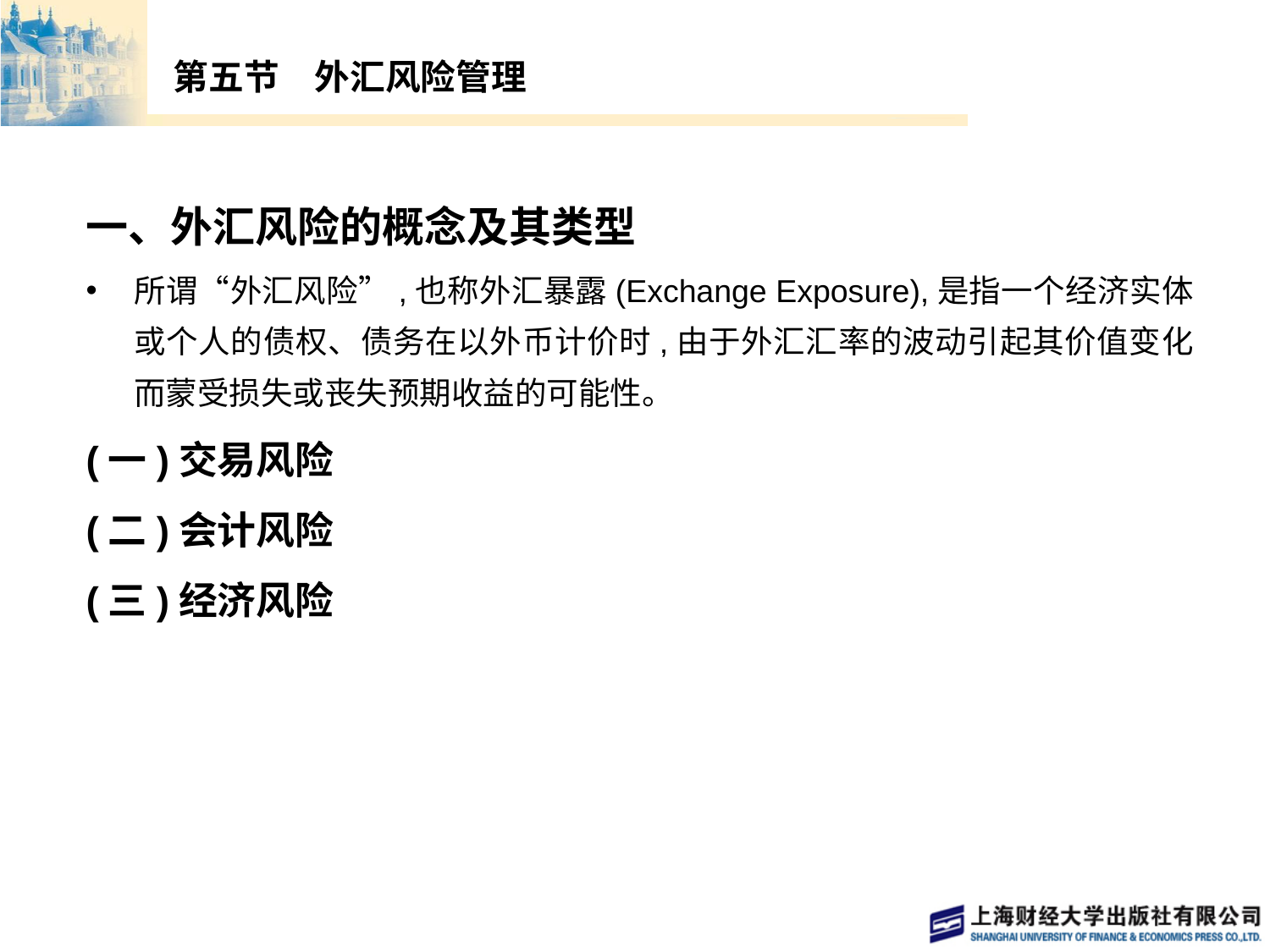

# 第五节　外汇风险管理
一、外汇风险的概念及其类型
所谓“外汇风险”,也称外汇暴露(Exchange Exposure),是指一个经济实体或个人的债权、债务在以外币计价时,由于外汇汇率的波动引起其价值变化而蒙受损失或丧失预期收益的可能性。
(一)交易风险
(二)会计风险
(三)经济风险